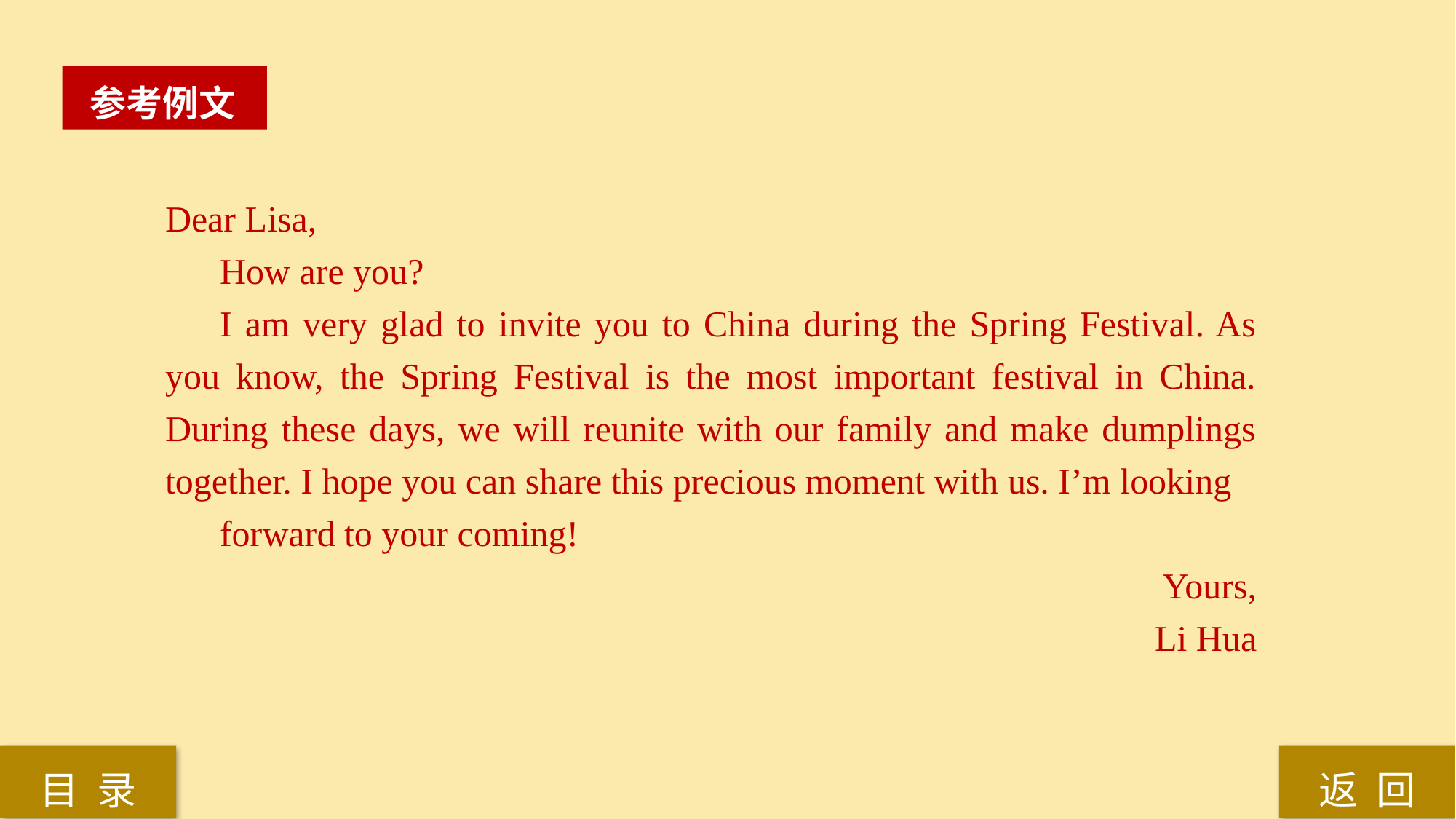

参考例文
Dear Lisa,
How are you?
I am very glad to invite you to China during the Spring Festival. As you know, the Spring Festival is the most important festival in China. During these days, we will reunite with our family and make dumplings together. I hope you can share this precious moment with us. I’m looking
forward to your coming!
Yours,
Li Hua
返  回